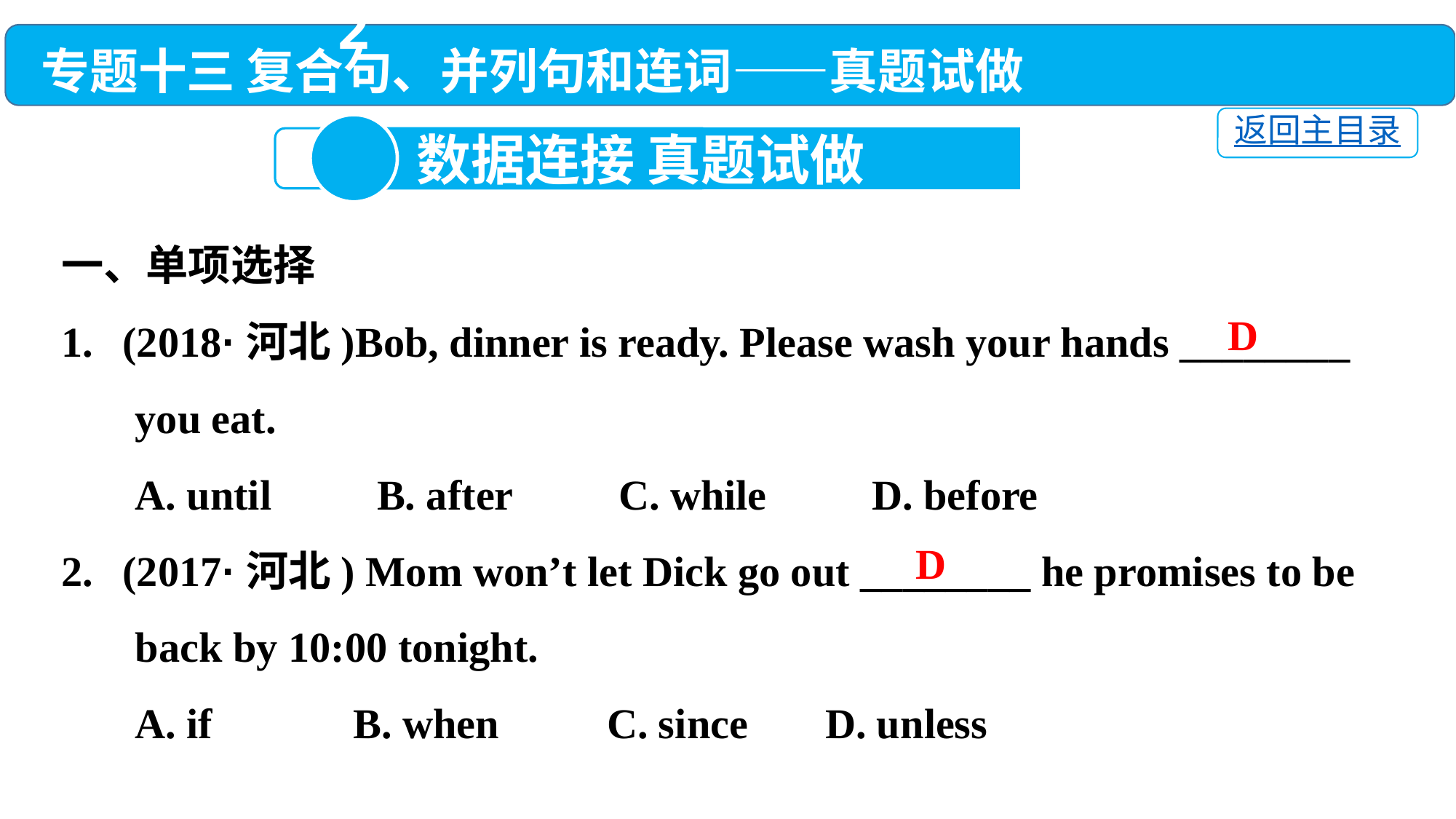

专题十三 复合句、并列句和连词——真题试做
返回主目录
2

   数据连接 真题试做
一、单项选择
(2018·河北)Bob, dinner is ready. Please wash your hands ________
       you eat.
       A. until　　B. after　　C. while　　D. before
(2017·河北) Mom won’t let Dick go out ________ he promises to be
       back by 10:00 tonight.
       A. if	       B. when	C. since	D. unless
D
 D